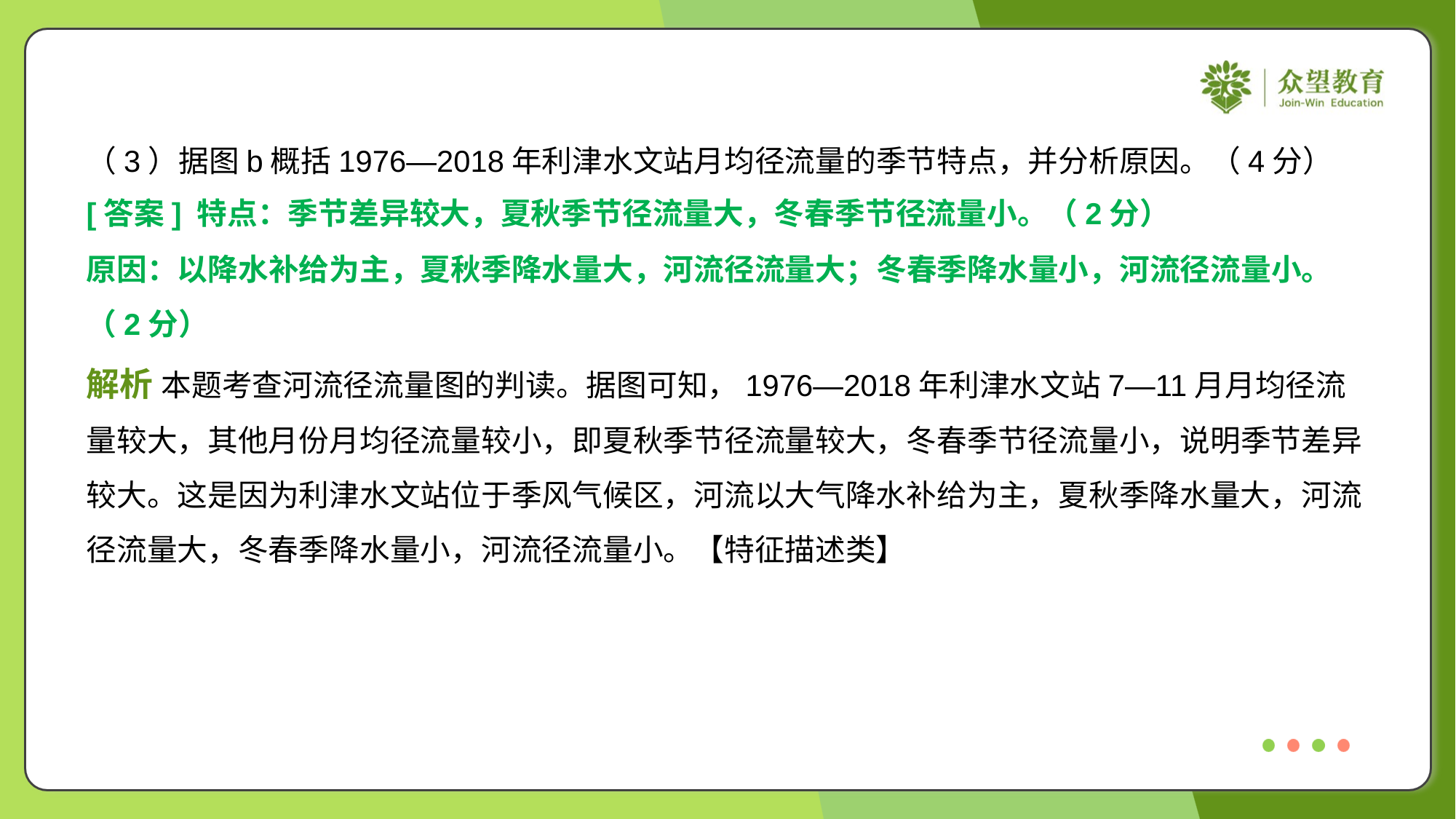

（3）据图b概括1976—2018年利津水文站月均径流量的季节特点，并分析原因。（4分）
[答案] 特点：季节差异较大，夏秋季节径流量大，冬春季节径流量小。（2分）
原因：以降水补给为主，夏秋季降水量大，河流径流量大；冬春季降水量小，河流径流量小。
（2分）
解析 本题考查河流径流量图的判读。据图可知，1976—2018年利津水文站7—11月月均径流
量较大，其他月份月均径流量较小，即夏秋季节径流量较大，冬春季节径流量小，说明季节差异
较大。这是因为利津水文站位于季风气候区，河流以大气降水补给为主，夏秋季降水量大，河流
径流量大，冬春季降水量小，河流径流量小。【特征描述类】